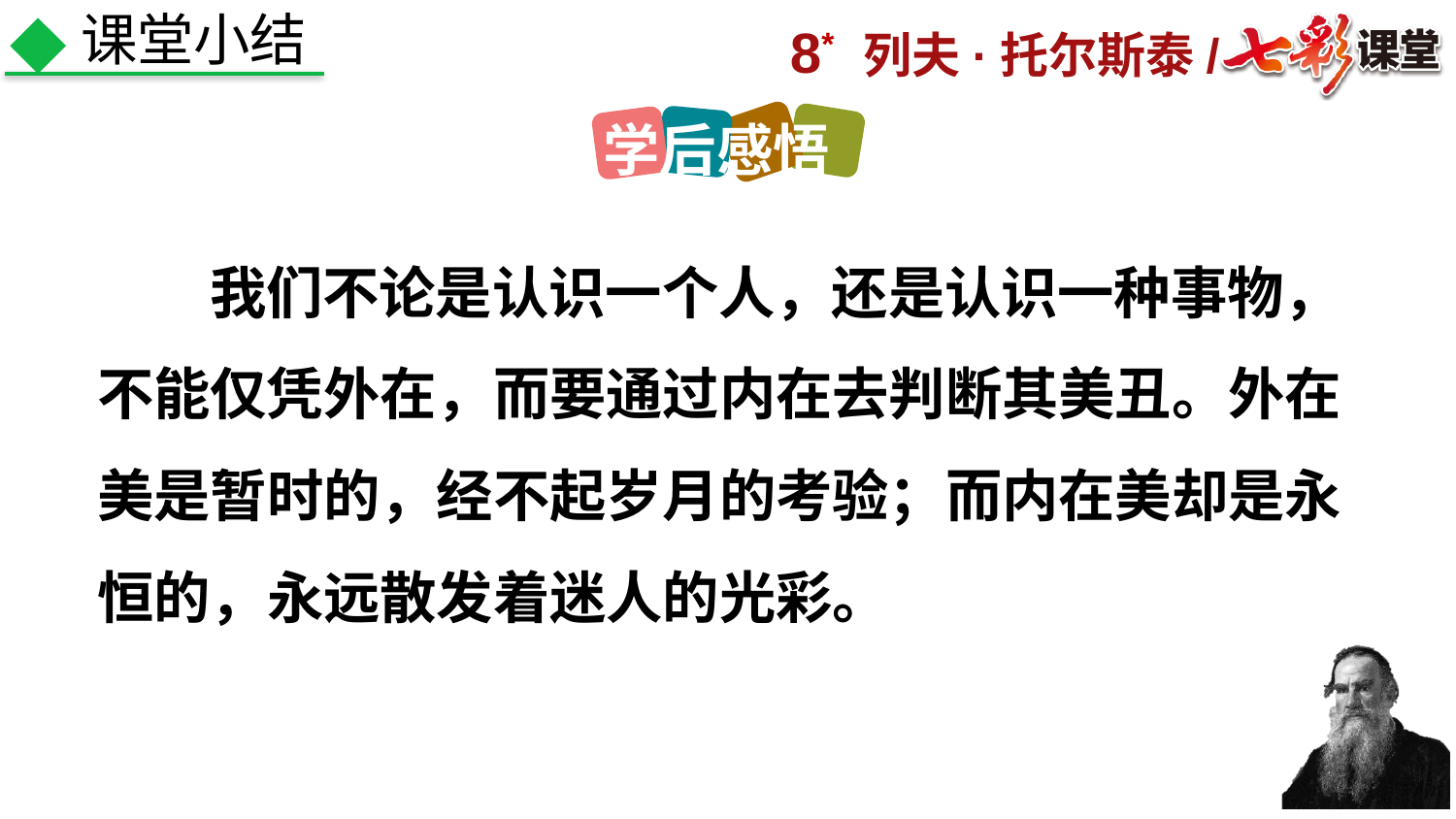

课堂小结

学后感悟

 我们不论是认识一个人，还是认识一种事物，不能仅凭外在，而要通过内在去判断其美丑。外在美是暂时的，经不起岁月的考验；而内在美却是永恒的，永远散发着迷人的光彩。